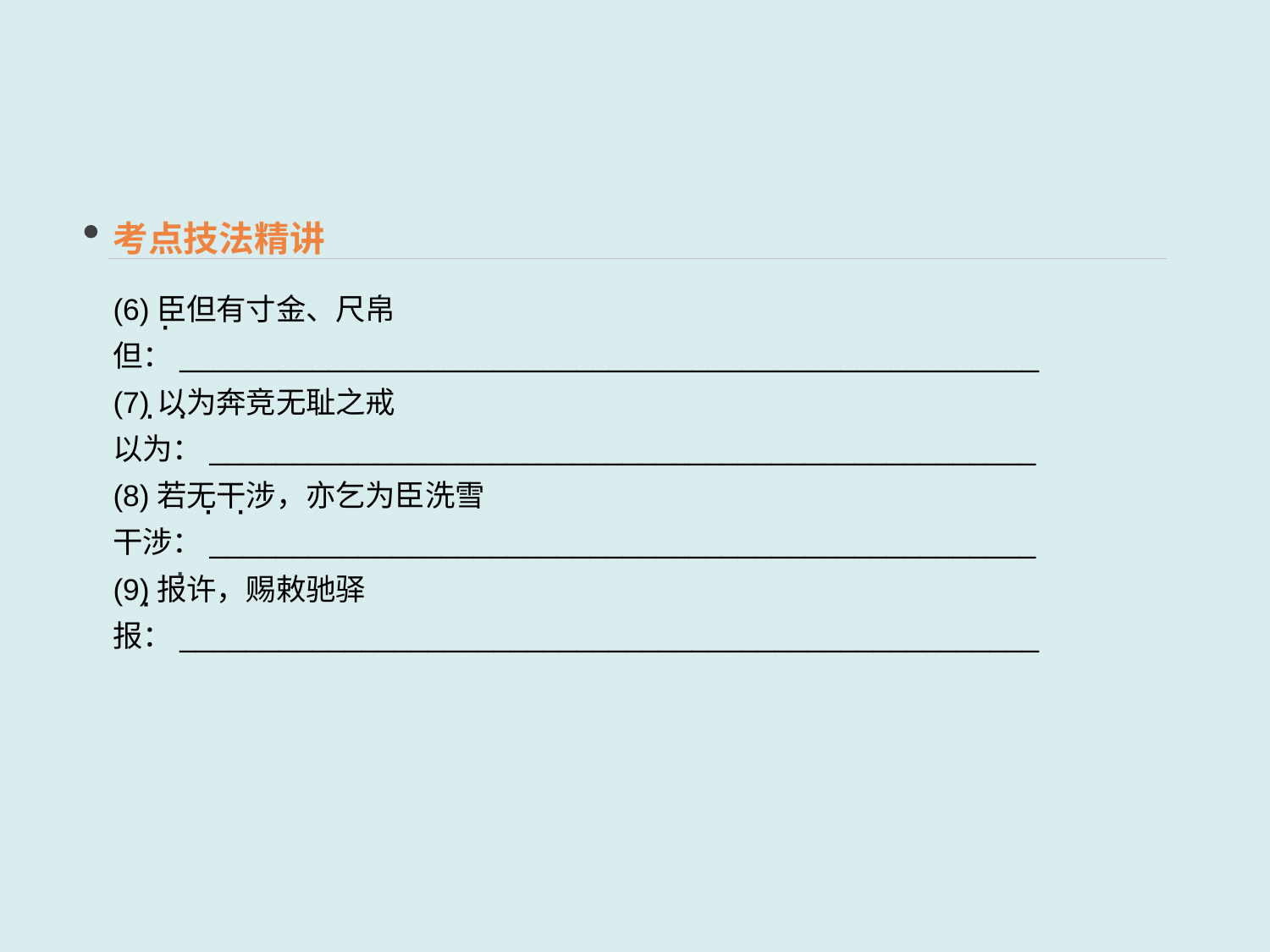

考点技法精讲

(6)臣但有寸金、尺帛
但：____________________________________________________
(7)以为奔竞无耻之戒
以为：__________________________________________________
(8)若无干涉，亦乞为臣洗雪
干涉：__________________________________________________
(9)报许，赐敕驰驿
报：____________________________________________________

·
·  ·
·  ·
 ·
·